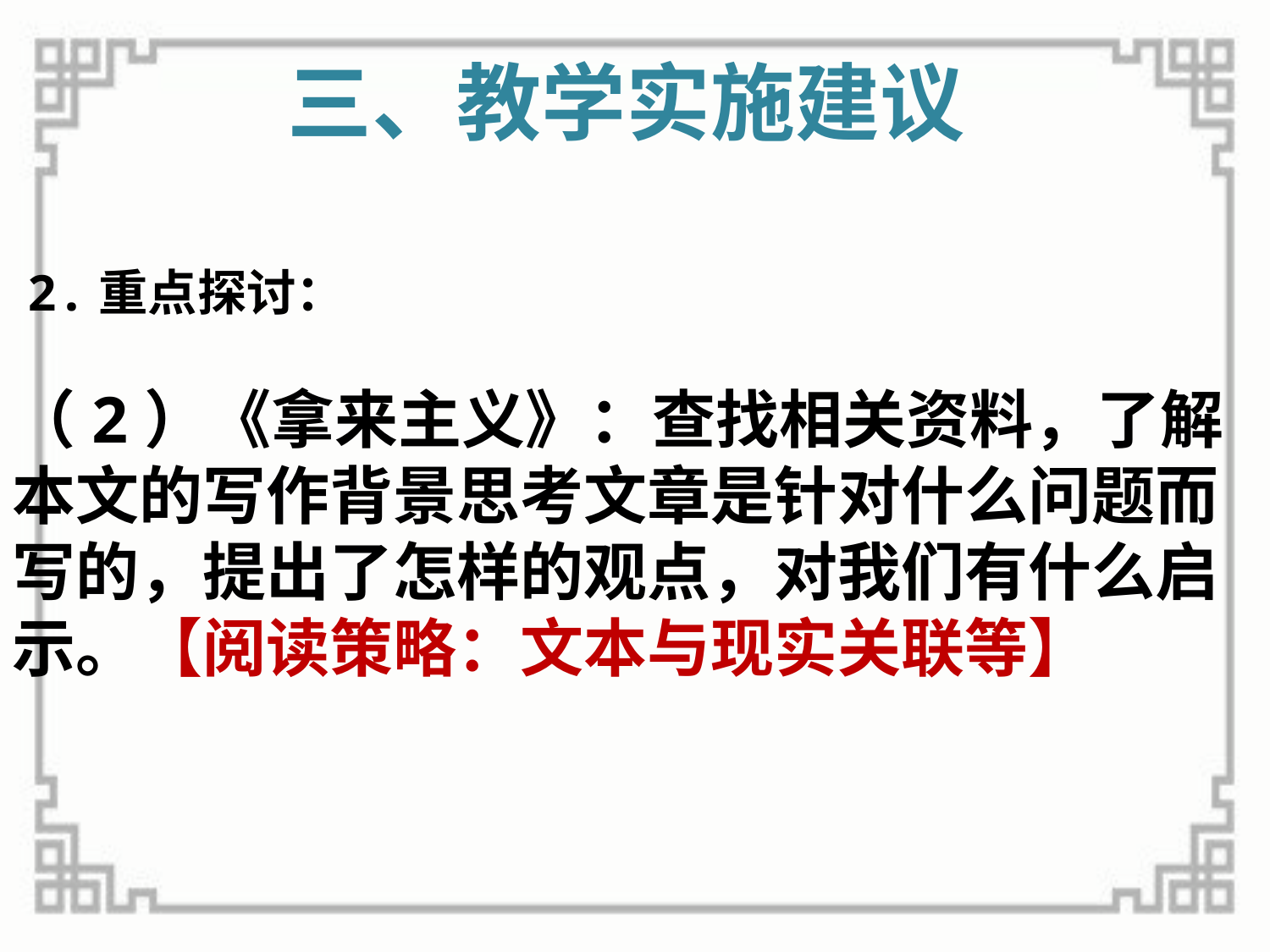

# 三、教学实施建议
2.重点探讨：

（2）《拿来主义》：查找相关资料，了解本文的写作背景思考文章是针对什么问题而写的，提出了怎样的观点，对我们有什么启示。【阅读策略：文本与现实关联等】